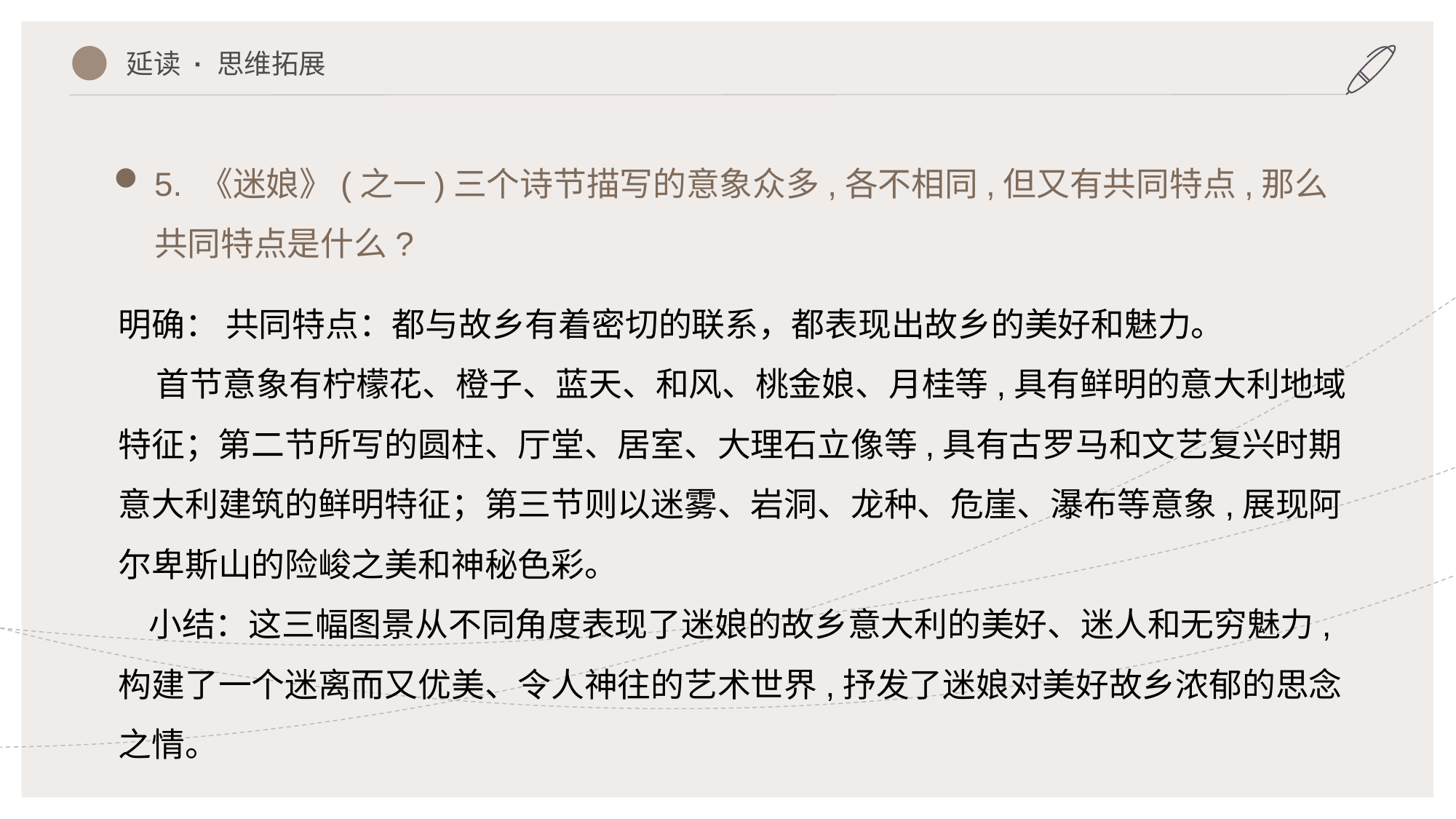

延读 · 思维拓展

5. 《迷娘》(之一)三个诗节描写的意象众多,各不相同,但又有共同特点,那么共同特点是什么?

明确： 共同特点：都与故乡有着密切的联系，都表现出故乡的美好和魅力。
    首节意象有柠檬花、橙子、蓝天、和风、桃金娘、月桂等,具有鲜明的意大利地域特征；第二节所写的圆柱、厅堂、居室、大理石立像等,具有古罗马和文艺复兴时期意大利建筑的鲜明特征；第三节则以迷雾、岩洞、龙种、危崖、瀑布等意象,展现阿尔卑斯山的险峻之美和神秘色彩。
   小结：这三幅图景从不同角度表现了迷娘的故乡意大利的美好、迷人和无穷魅力,构建了一个迷离而又优美、令人神往的艺术世界,抒发了迷娘对美好故乡浓郁的思念之情。